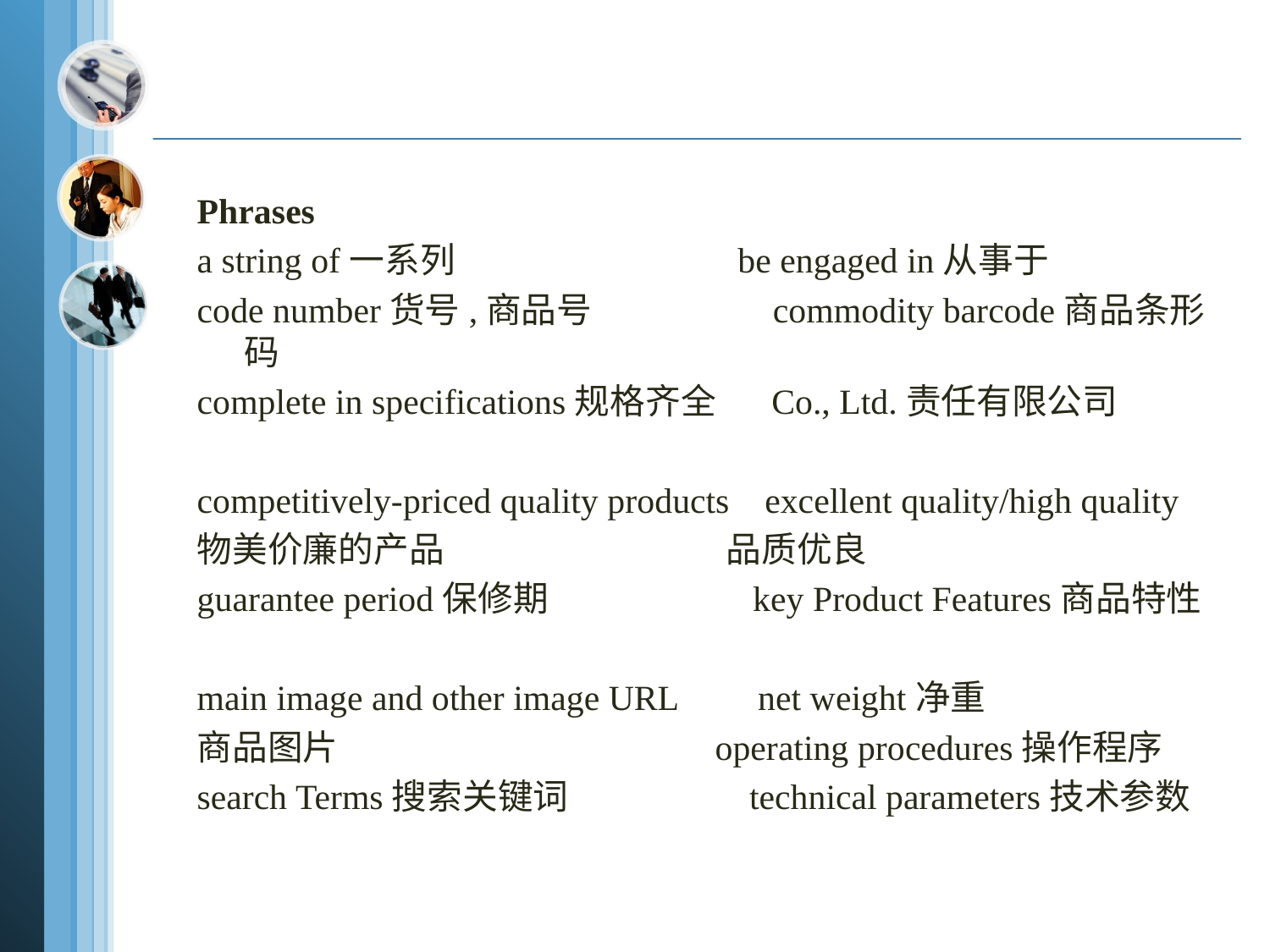

Phrases
a string of一系列                                   be engaged in从事于
code number货号,商品号                      commodity barcode商品条形码
complete in specifications规格齐全      Co., Ltd.责任有限公司

competitively-priced quality products    excellent quality/high quality
物美价廉的产品                                    品质优良
guarantee period保修期                         key Product Features商品特性

main image and other image URL         net weight净重
商品图片                                               operating procedures操作程序
search Terms搜索关键词                      technical parameters技术参数